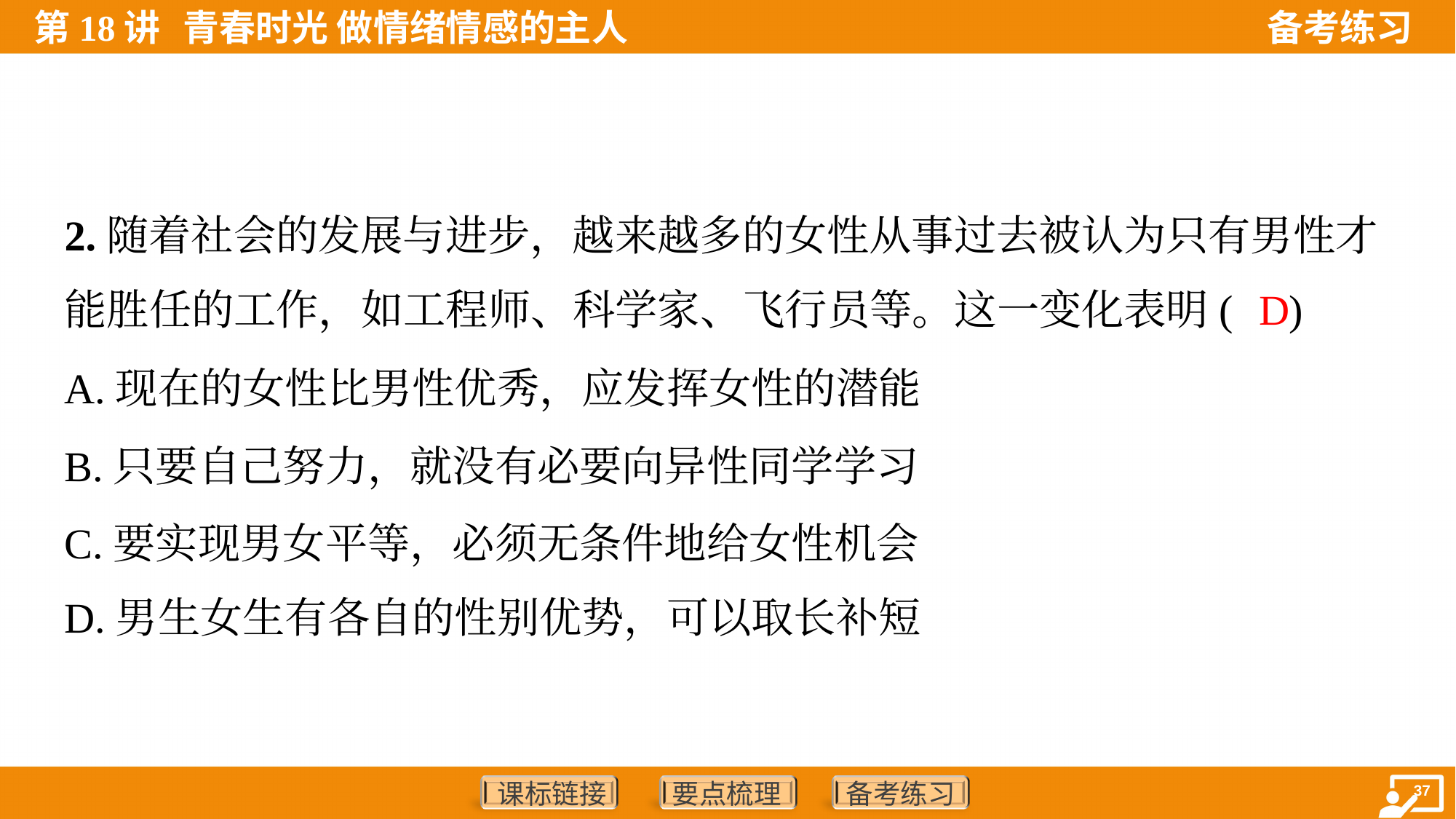

2.随着社会的发展与进步，越来越多的女性从事过去被认为只有男性才
能胜任的工作，如工程师、科学家、飞行员等。这一变化表明(     )
D
A.现在的女性比男性优秀，应发挥女性的潜能
B.只要自己努力，就没有必要向异性同学学习
C.要实现男女平等，必须无条件地给女性机会
D.男生女生有各自的性别优势，可以取长补短